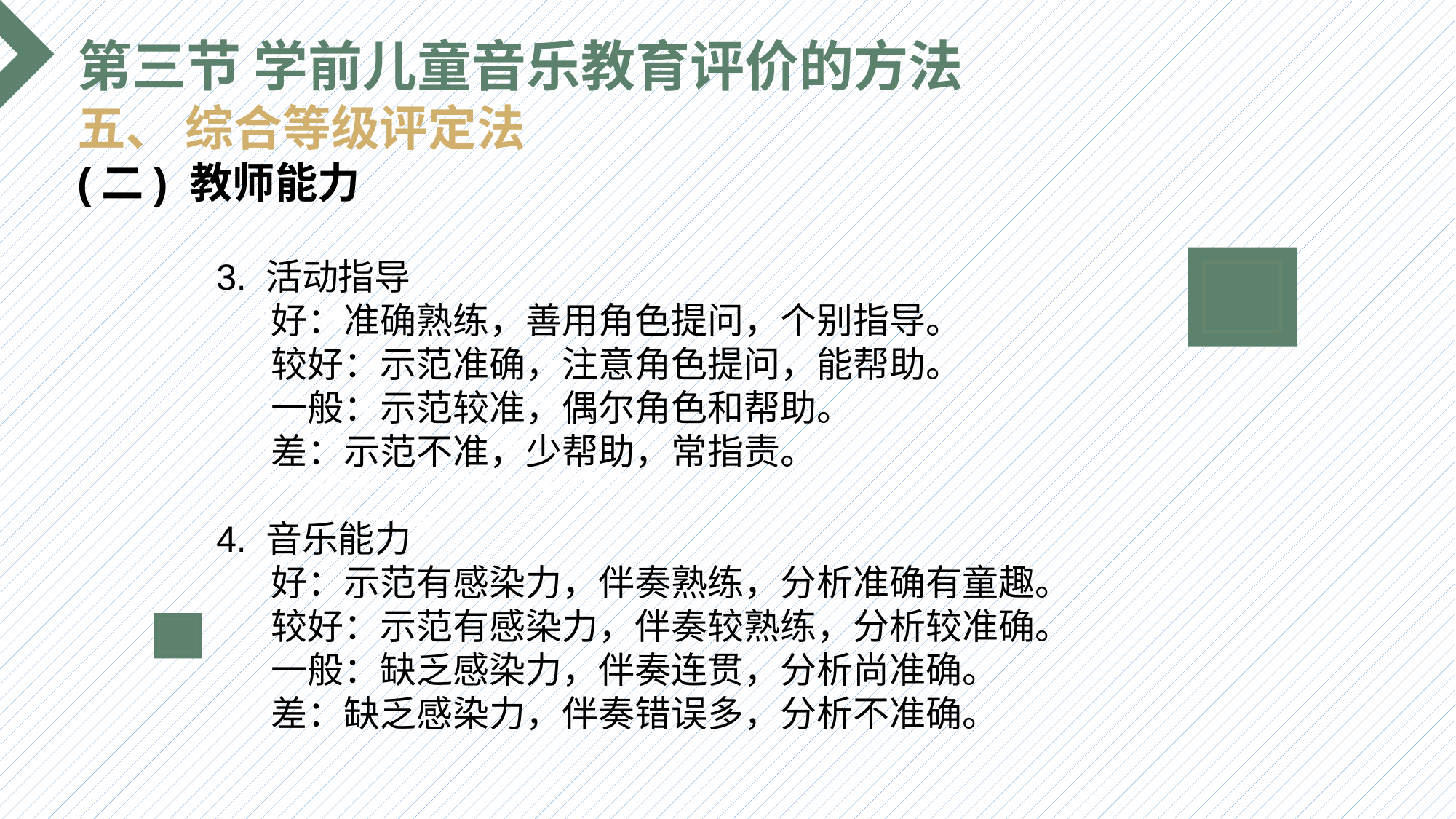

第三节 学前儿童音乐教育评价的方法
五、 综合等级评定法
(二) 教师能力

3. 活动指导
好：准确熟练，善用角色提问，个别指导。
较好：示范准确，注意角色提问，能帮助。
一般：示范较准，偶尔角色和帮助。
差：示范不准，少帮助，常指责。

4. 音乐能力
好：示范有感染力，伴奏熟练，分析准确有童趣。
较好：示范有感染力，伴奏较熟练，分析较准确。
一般：缺乏感染力，伴奏连贯，分析尚准确。
差：缺乏感染力，伴奏错误多，分析不准确。

选题背景
输入您的内容，请简要说明，言简意赅即可输入您的内容，请简要说明，言简意赅即可输入您的内容，请简要说明，言简意赅即可输入您的内容，请简要说明，言简意赅即可